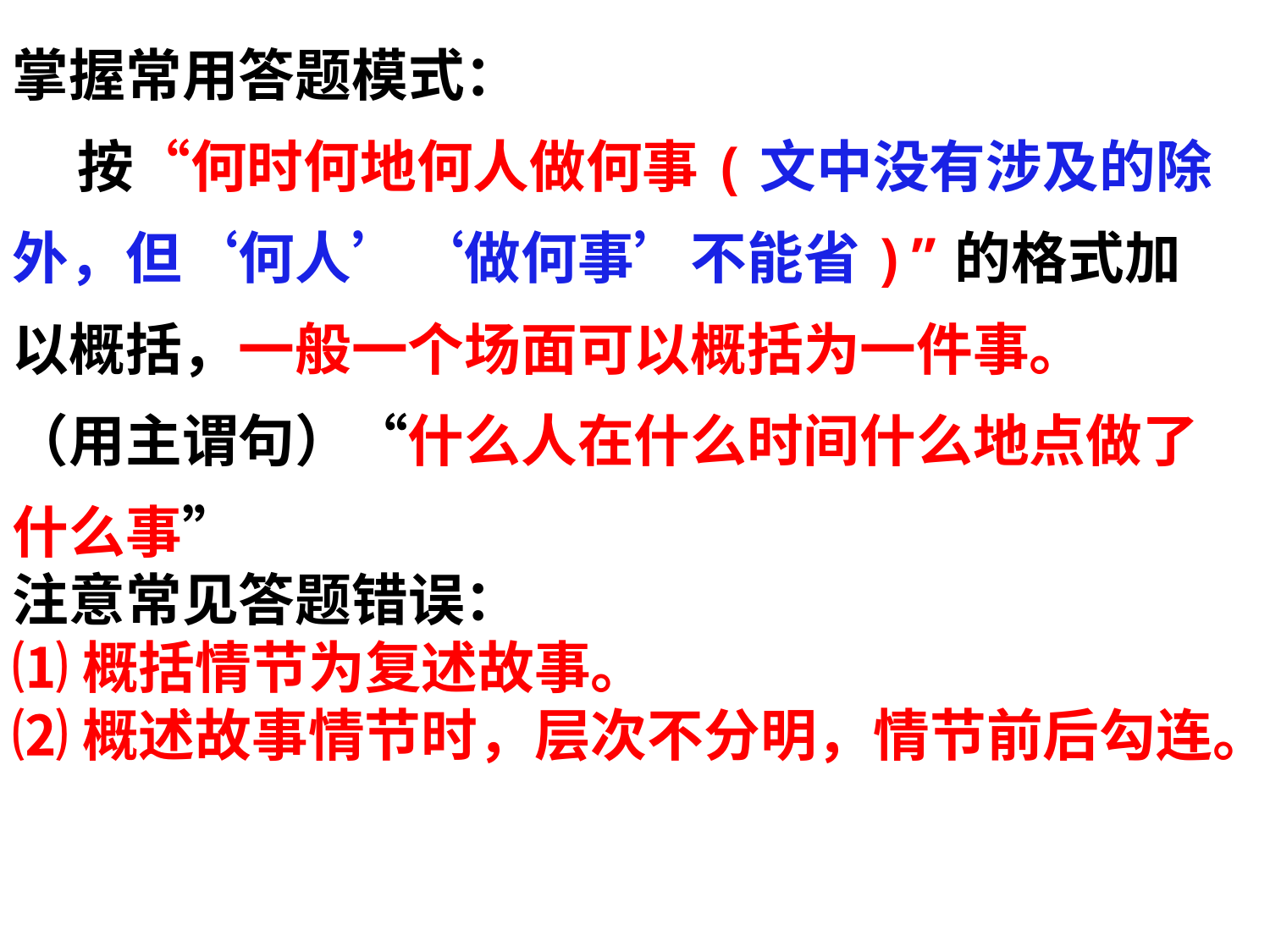

掌握常用答题模式：
    按“何时何地何人做何事(文中没有涉及的除外，但‘何人’‘做何事’不能省)”的格式加以概括，一般一个场面可以概括为一件事。
（用主谓句）“什么人在什么时间什么地点做了什么事”
注意常见答题错误：
⑴概括情节为复述故事。
⑵概述故事情节时，层次不分明，情节前后勾连。